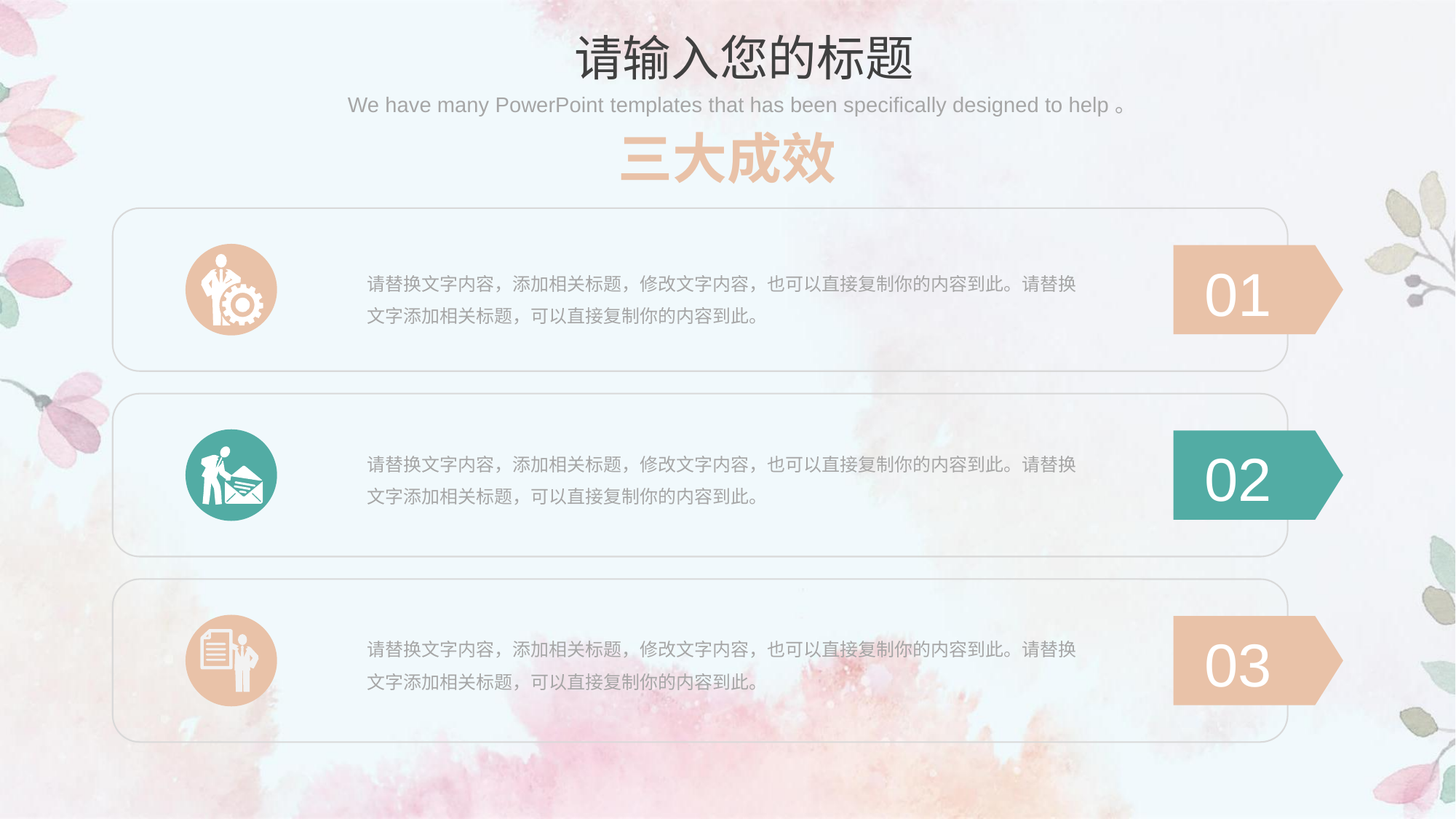

请输入您的标题
We have many PowerPoint templates that has been specifically designed to help。
三大成效

01

请替换文字内容，添加相关标题，修改文字内容，也可以直接复制你的内容到此。请替换文字添加相关标题，可以直接复制你的内容到此。

02
请替换文字内容，添加相关标题，修改文字内容，也可以直接复制你的内容到此。请替换文字添加相关标题，可以直接复制你的内容到此。

03
请替换文字内容，添加相关标题，修改文字内容，也可以直接复制你的内容到此。请替换文字添加相关标题，可以直接复制你的内容到此。